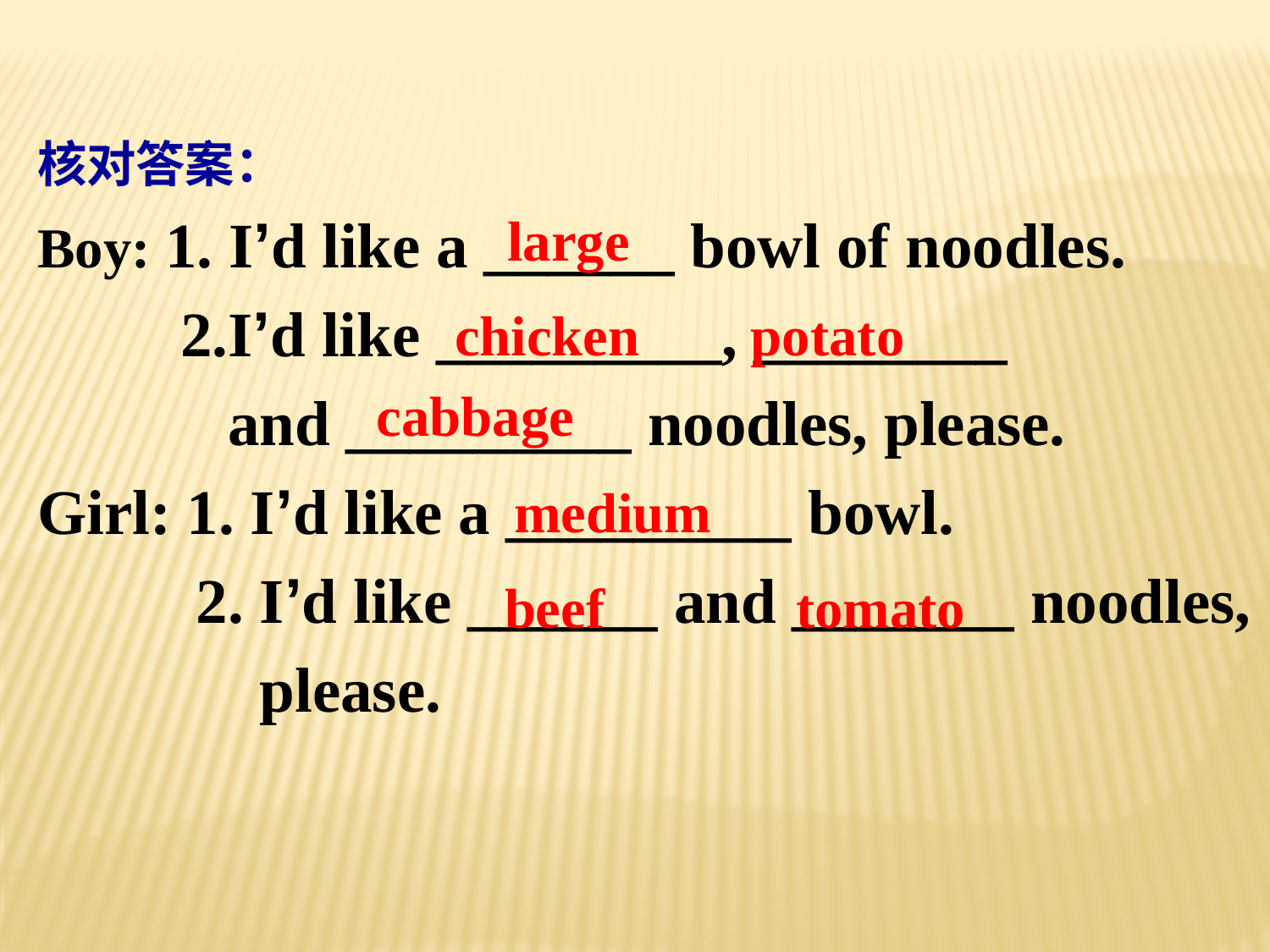

核对答案：
Boy: 1. I’d like a ______ bowl of noodles.
         2.I’d like _________, ________
            and _________ noodles, please.
Girl: 1. I’d like a _________ bowl.
          2. I’d like ______ and _______ noodles,
              please.
large
chicken
potato
cabbage
medium
beef
tomato